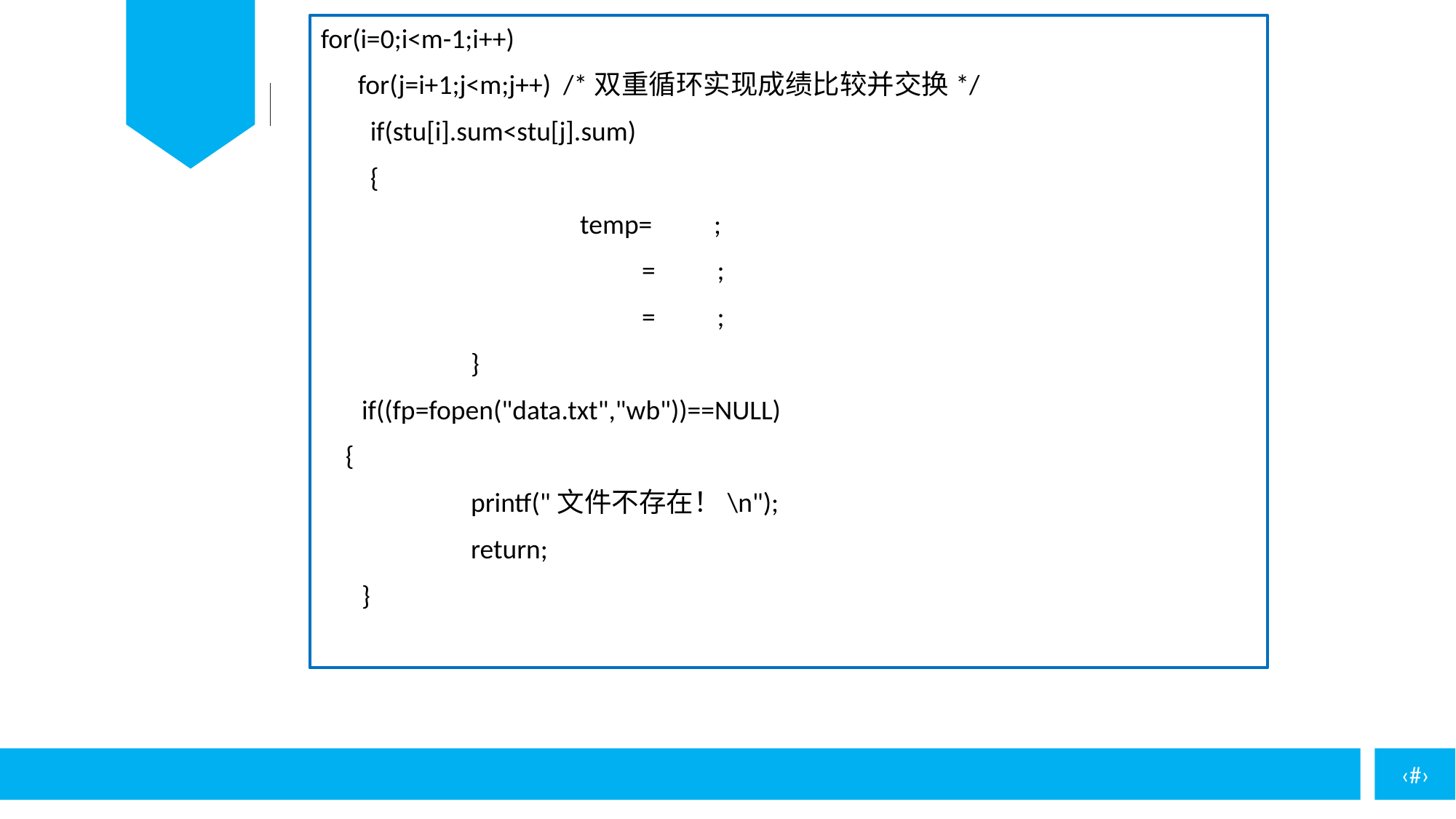

for(i=0;i<m-1;i++)
      for(j=i+1;j<m;j++)  /*双重循环实现成绩比较并交换*/
        if(stu[i].sum<stu[j].sum)
        {
		  	temp=          ;
			          =          ;
			          =          ;
		}
	if((fp=fopen("data.txt","wb"))==NULL)
    {
		printf("文件不存在！\n");
		return;
	}